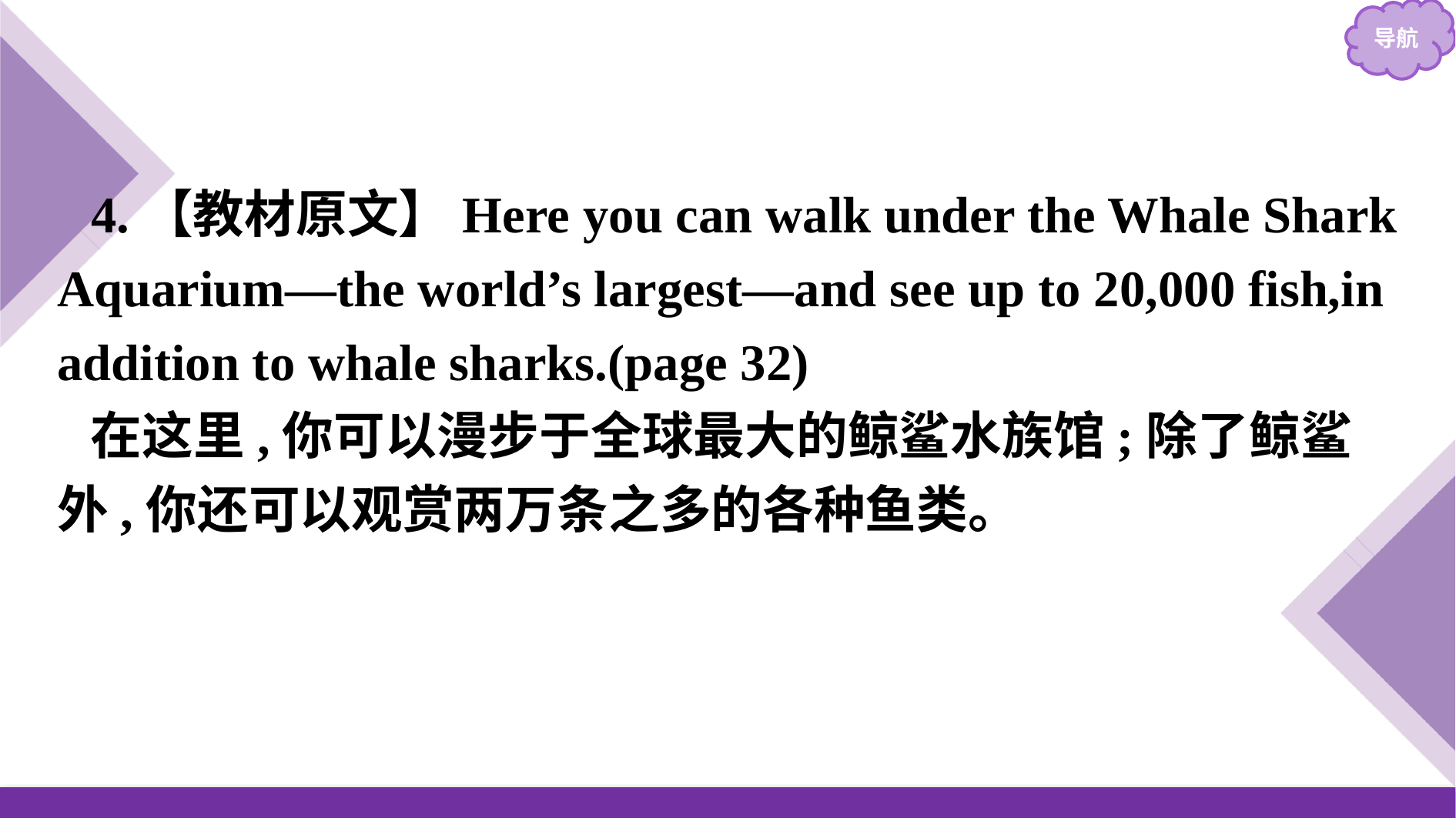

4.【教材原文】Here you can walk under the Whale Shark Aquarium—the world’s largest—and see up to 20,000 fish,in addition to whale sharks.(page 32)
在这里,你可以漫步于全球最大的鲸鲨水族馆;除了鲸鲨外,你还可以观赏两万条之多的各种鱼类。